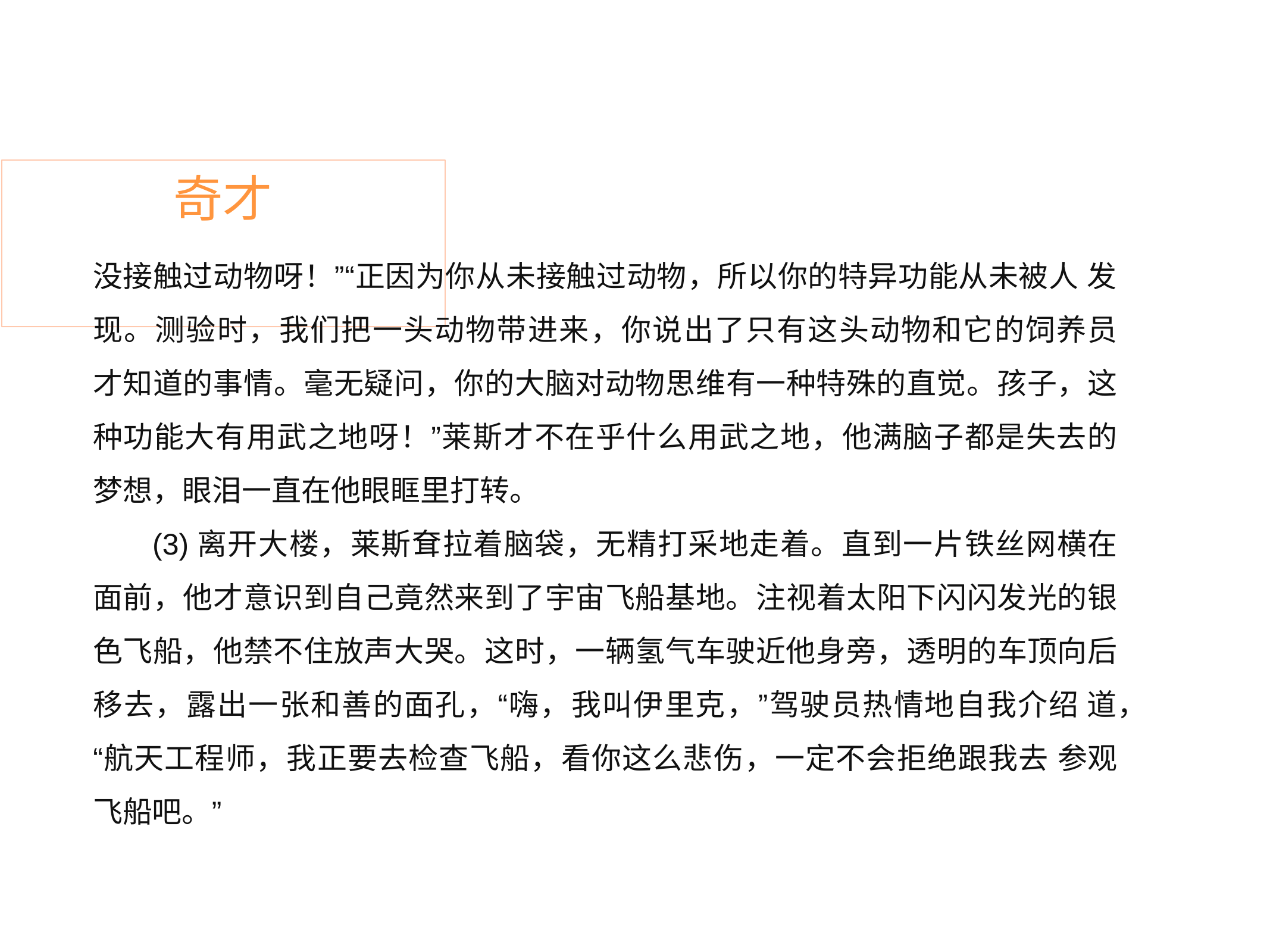

# 奇才
没接触过动物呀！”“正因为你从未接触过动物，所以你的特异功能从未被人 发现。测验时，我们把一头动物带进来，你说出了只有这头动物和它的饲养员 才知道的事情。毫无疑问，你的大脑对动物思维有一种特殊的直觉。孩子，这 种功能大有用武之地呀！”莱斯才不在乎什么用武之地，他满脑子都是失去的 梦想，眼泪一直在他眼眶里打转。
(3)离开大楼，莱斯耷拉着脑袋，无精打采地走着。直到一片铁丝网横在 面前，他才意识到自己竟然来到了宇宙飞船基地。注视着太阳下闪闪发光的银 色飞船，他禁不住放声大哭。这时，一辆氢气车驶近他身旁，透明的车顶向后 移去，露出一张和善的面孔，“嗨，我叫伊里克，”驾驶员热情地自我介绍 道，“航天工程师，我正要去检查飞船，看你这么悲伤，一定不会拒绝跟我去 参观飞船吧。”